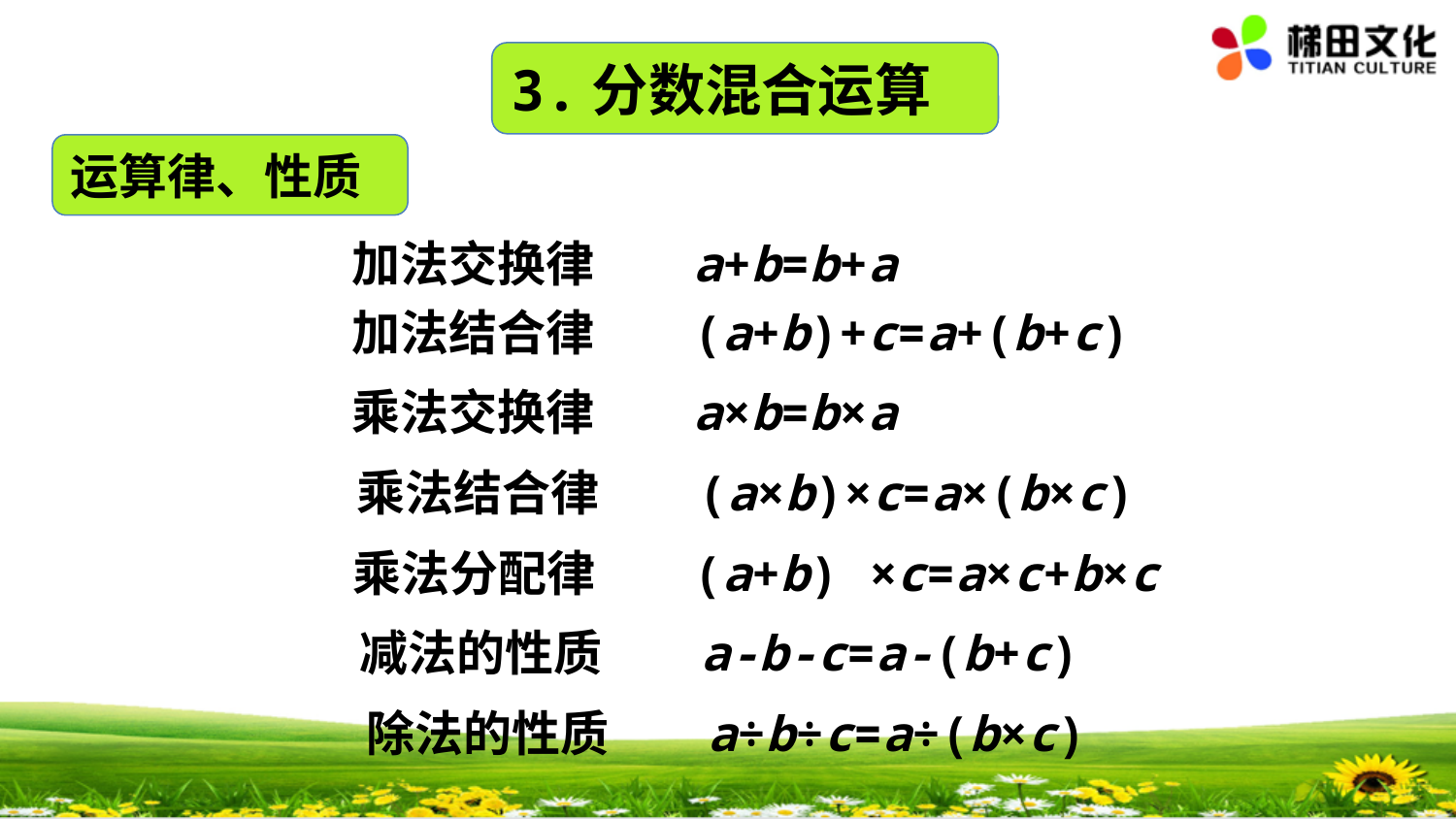

3.分数混合运算
运算律、性质
加法交换律        a+b=b+a
加法结合律        (a+b)+c=a+(b+c)
乘法交换律        a×b=b×a
乘法结合律        (a×b)×c=a×(b×c)
乘法分配律        (a+b) ×c=a×c+b×c
减法的性质        a-b-c=a-(b+c)

除法的性质        a÷b÷c=a÷(b×c)